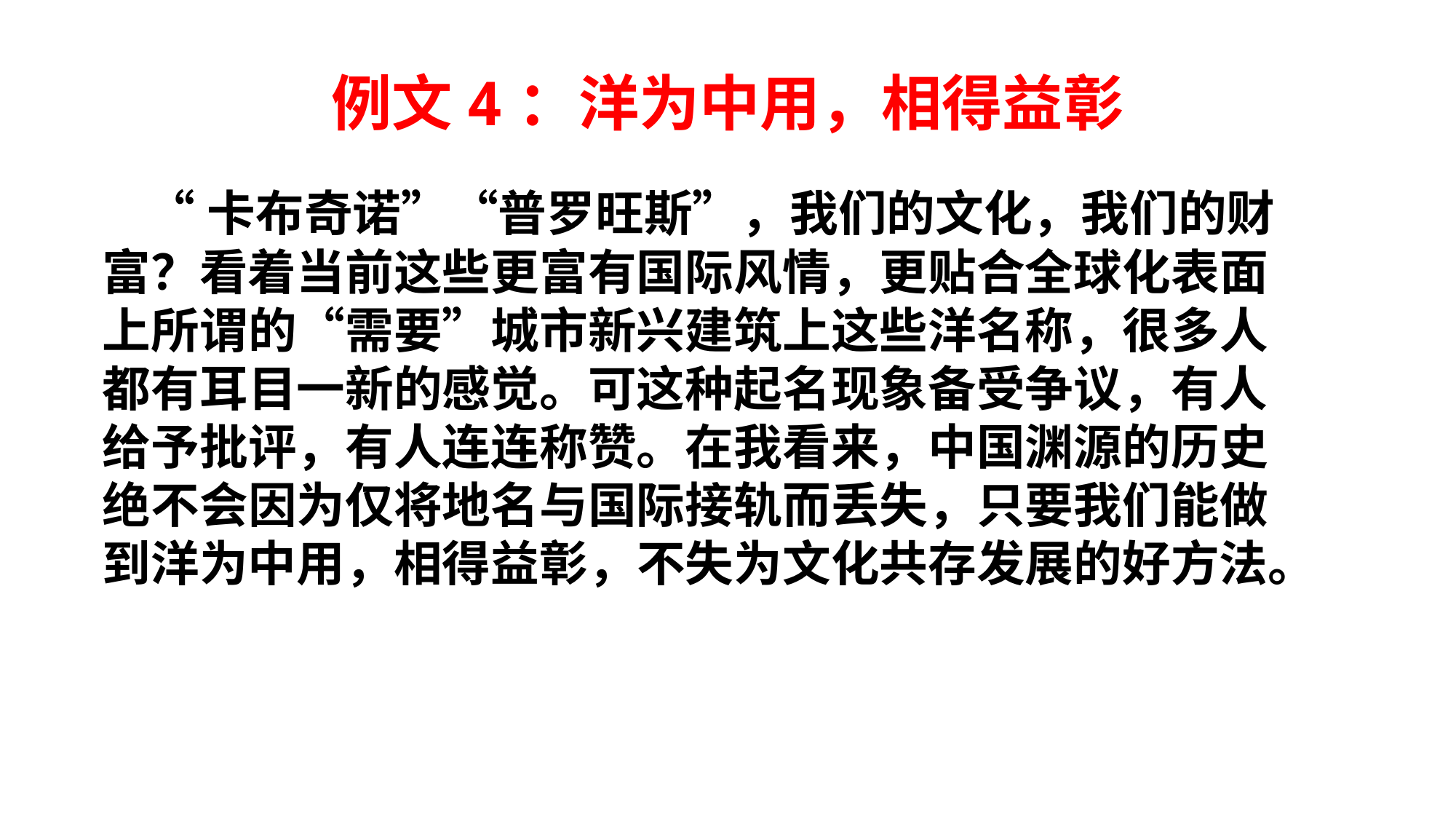

# 例文4：洋为中用，相得益彰
    “卡布奇诺”“普罗旺斯”，我们的文化，我们的财富？看着当前这些更富有国际风情，更贴合全球化表面上所谓的“需要”城市新兴建筑上这些洋名称，很多人都有耳目一新的感觉。可这种起名现象备受争议，有人给予批评，有人连连称赞。在我看来，中国渊源的历史绝不会因为仅将地名与国际接轨而丢失，只要我们能做到洋为中用，相得益彰，不失为文化共存发展的好方法。